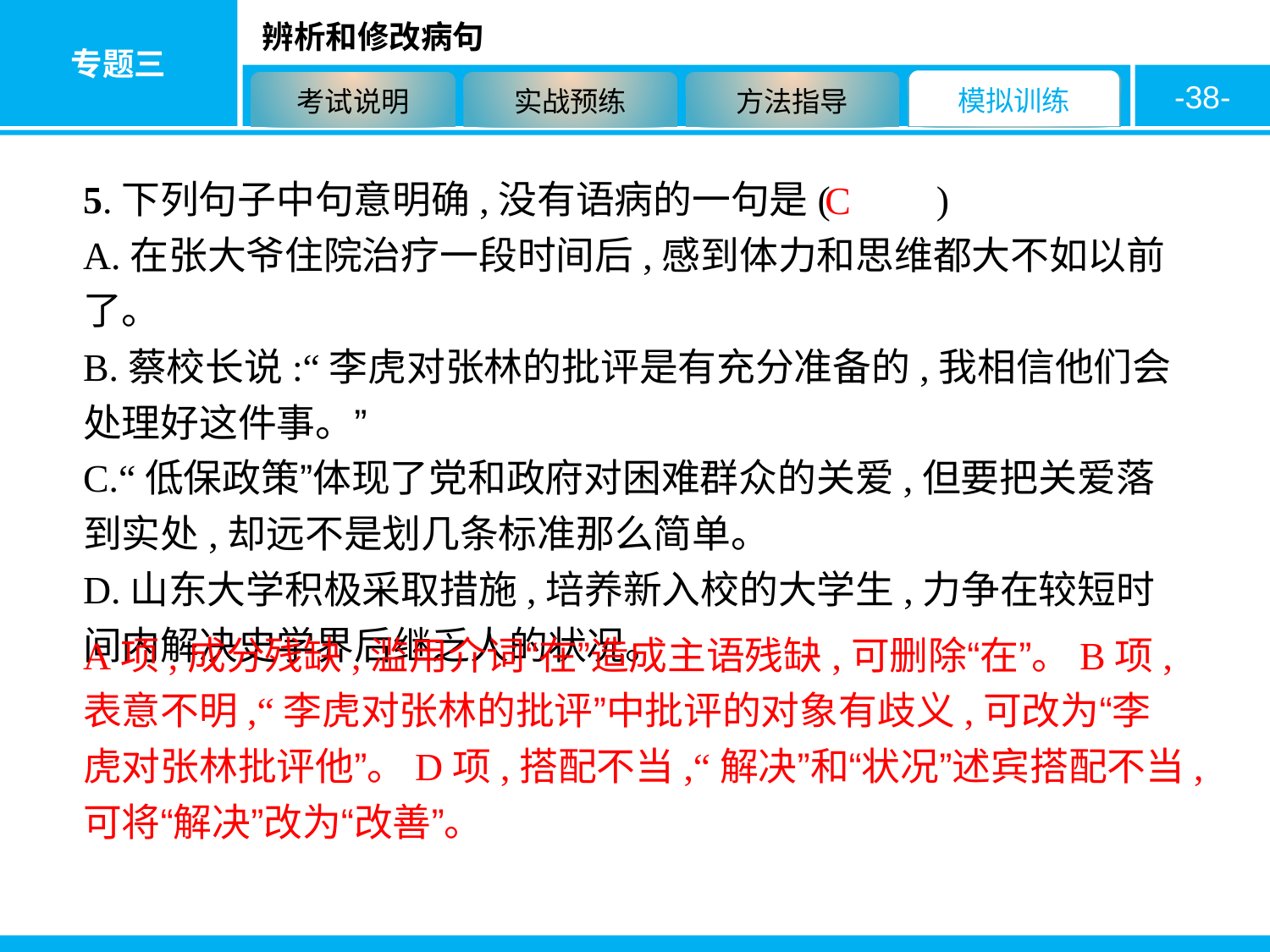

-38-
5.下列句子中句意明确,没有语病的一句是( 　　)
A.在张大爷住院治疗一段时间后,感到体力和思维都大不如以前了。
B.蔡校长说:“李虎对张林的批评是有充分准备的,我相信他们会处理好这件事。”
C.“低保政策”体现了党和政府对困难群众的关爱,但要把关爱落到实处,却远不是划几条标准那么简单。
D.山东大学积极采取措施,培养新入校的大学生,力争在较短时间内解决史学界后继乏人的状况。
C
A项,成分残缺,滥用介词“在”造成主语残缺,可删除“在”。B项,表意不明,“李虎对张林的批评”中批评的对象有歧义,可改为“李虎对张林批评他”。D项,搭配不当,“解决”和“状况”述宾搭配不当,可将“解决”改为“改善”。